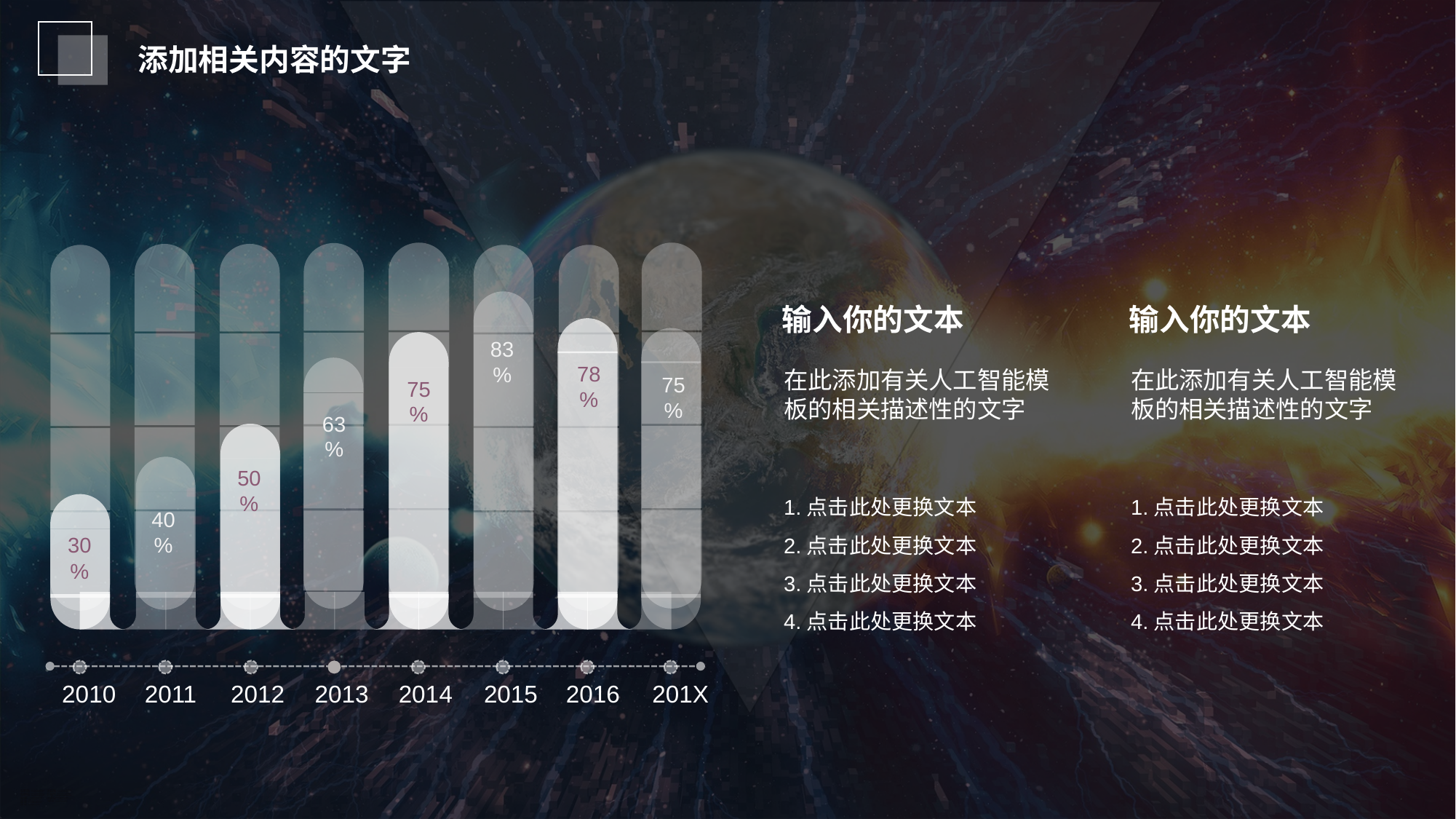

83 %

78 %

75%
75 %
63 %

50%

40 %
30 %

2010
2011
2013
2014
2015
2016
201X
2012
输入你的文本
输入你的文本
在此添加有关人工智能模板的相关描述性的文字
在此添加有关人工智能模板的相关描述性的文字
1.点击此处更换文本
2.点击此处更换文本
3.点击此处更换文本
4.点击此处更换文本
1.点击此处更换文本
2.点击此处更换文本
3.点击此处更换文本
4.点击此处更换文本
PPT模板下载：www.1ppt.com/moban/     行业PPT模板：www.1ppt.com/hangye/
节日PPT模板：www.1ppt.com/jieri/           PPT素材下载：www.1ppt.com/sucai/
PPT背景图片：www.1ppt.com/beijing/      PPT图表下载：www.1ppt.com/tubiao/
优秀PPT下载：www.1ppt.com/xiazai/        PPT教程： www.1ppt.com/powerpoint/
Word教程： www.1ppt.com/word/              Excel教程：www.1ppt.com/excel/
资料下载：www.1ppt.com/ziliao/                PPT课件下载：www.1ppt.com/kejian/
范文下载：www.1ppt.com/fanwen/             试卷下载：www.1ppt.com/shiti/
教案下载：www.1ppt.com/jiaoan/
字体下载：www.1ppt.com/ziti/